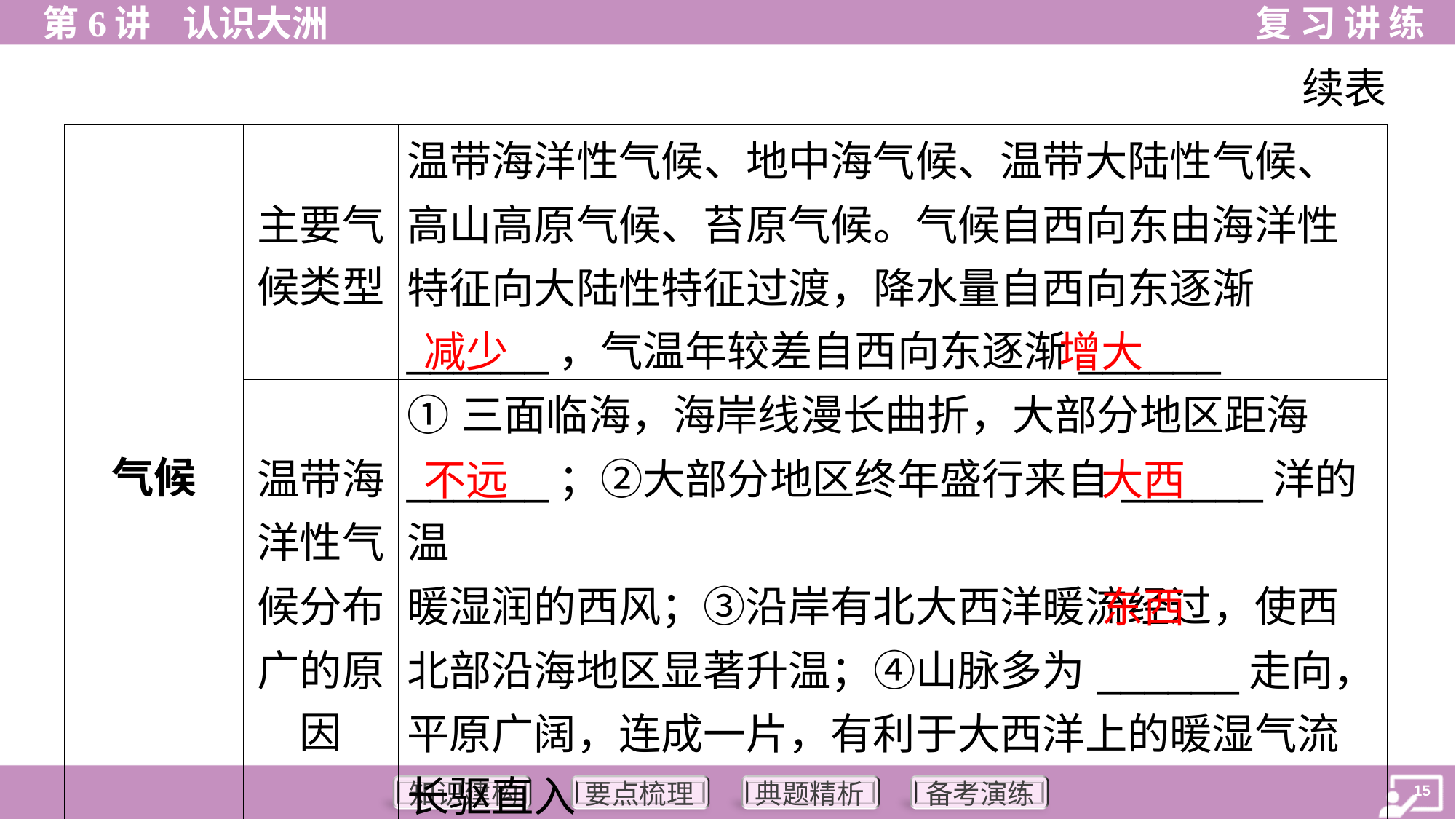

续表
| 气候 | 主要气 候类型 | 温带海洋性气候、地中海气候、温带大陆性气候、 高山高原气候、苔原气候。气候自西向东由海洋性 特征向大陆性特征过渡，降水量自西向东逐渐 \_\_\_\_\_\_，气温年较差自西向东逐渐\_\_\_\_\_\_ |
| --- | --- | --- |
|  | 温带海 洋性气 候分布 广的原 因 | ①三面临海，海岸线漫长曲折，大部分地区距海 \_\_\_\_\_\_；②大部分地区终年盛行来自\_\_\_\_\_\_洋的温 暖湿润的西风；③沿岸有北大西洋暖流经过，使西 北部沿海地区显著升温；④山脉多为\_\_\_\_\_\_走向， 平原广阔，连成一片，有利于大西洋上的暖湿气流 长驱直入 |
减少
增大
不远
大西
东西